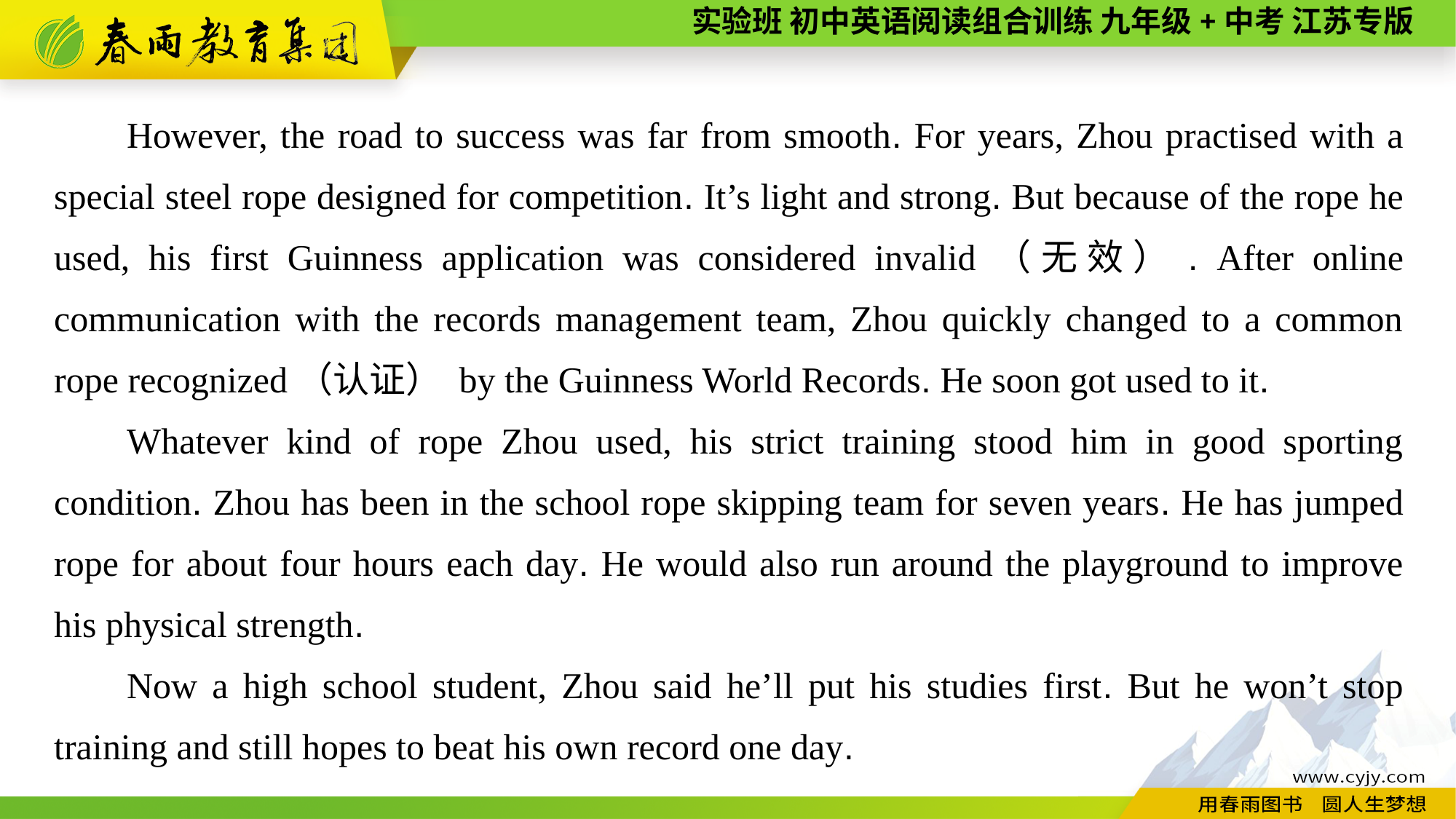

However, the road to success was far from smooth. For years, Zhou practised with a special steel rope designed for competition. It’s light and strong. But because of the rope he used, his first Guinness application was considered invalid（无效）. After online communication with the records management team, Zhou quickly changed to a common rope recognized（认证） by the Guinness World Records. He soon got used to it.
Whatever kind of rope Zhou used, his strict training stood him in good sporting condition. Zhou has been in the school rope skipping team for seven years. He has jumped rope for about four hours each day. He would also run around the playground to improve his physical strength.
Now a high school student, Zhou said he’ll put his studies first. But he won’t stop training and still hopes to beat his own record one day.